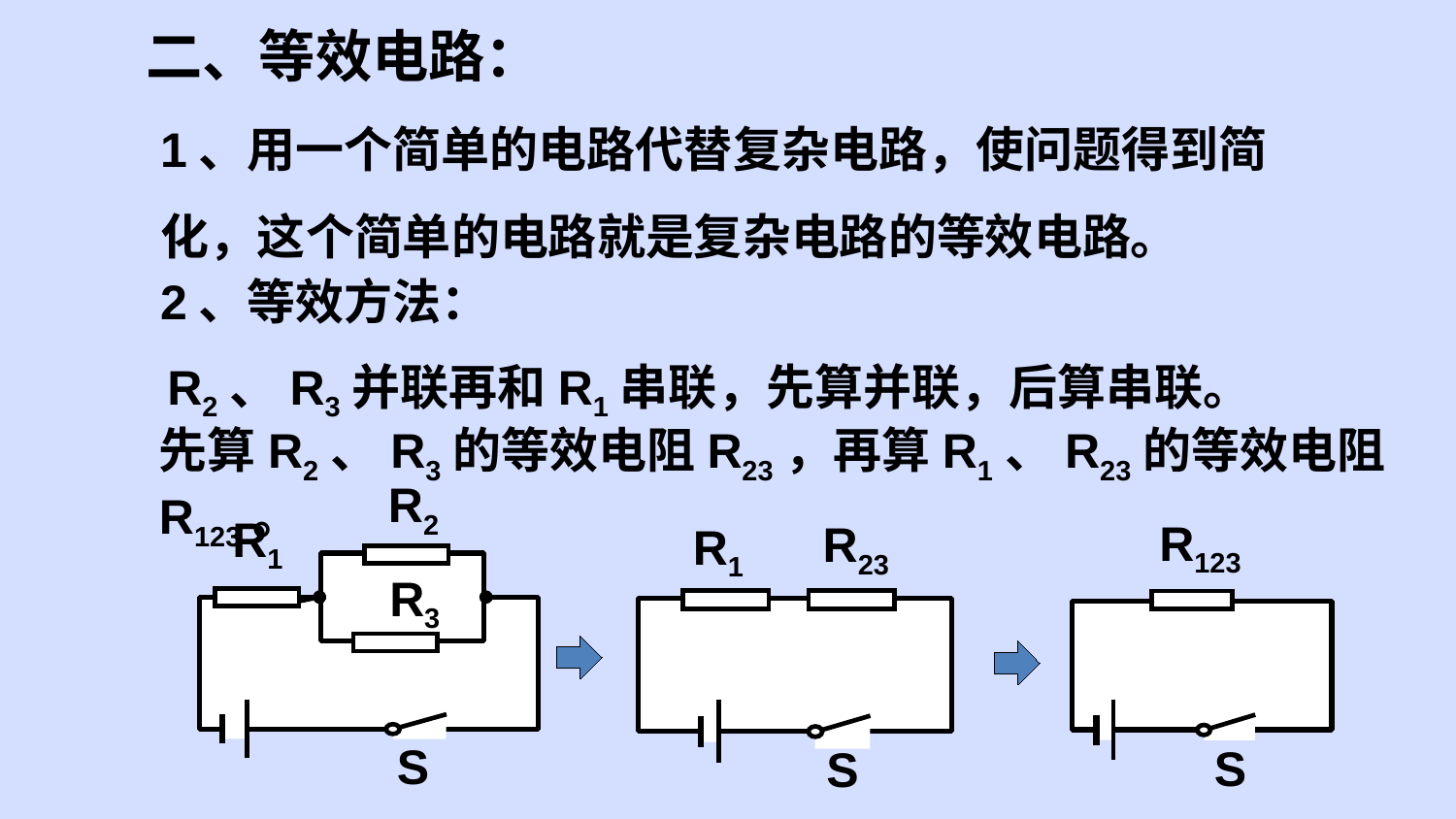

二、等效电路：
1、用一个简单的电路代替复杂电路，使问题得到简化，这个简单的电路就是复杂电路的等效电路。
2、等效方法：
R2、R3并联再和R1串联，先算并联，后算串联。
先算R2、R3的等效电阻R23，再算R1、R23的等效电阻R123。
R2
R1

S

 R3
R123

S
R23
R1

S